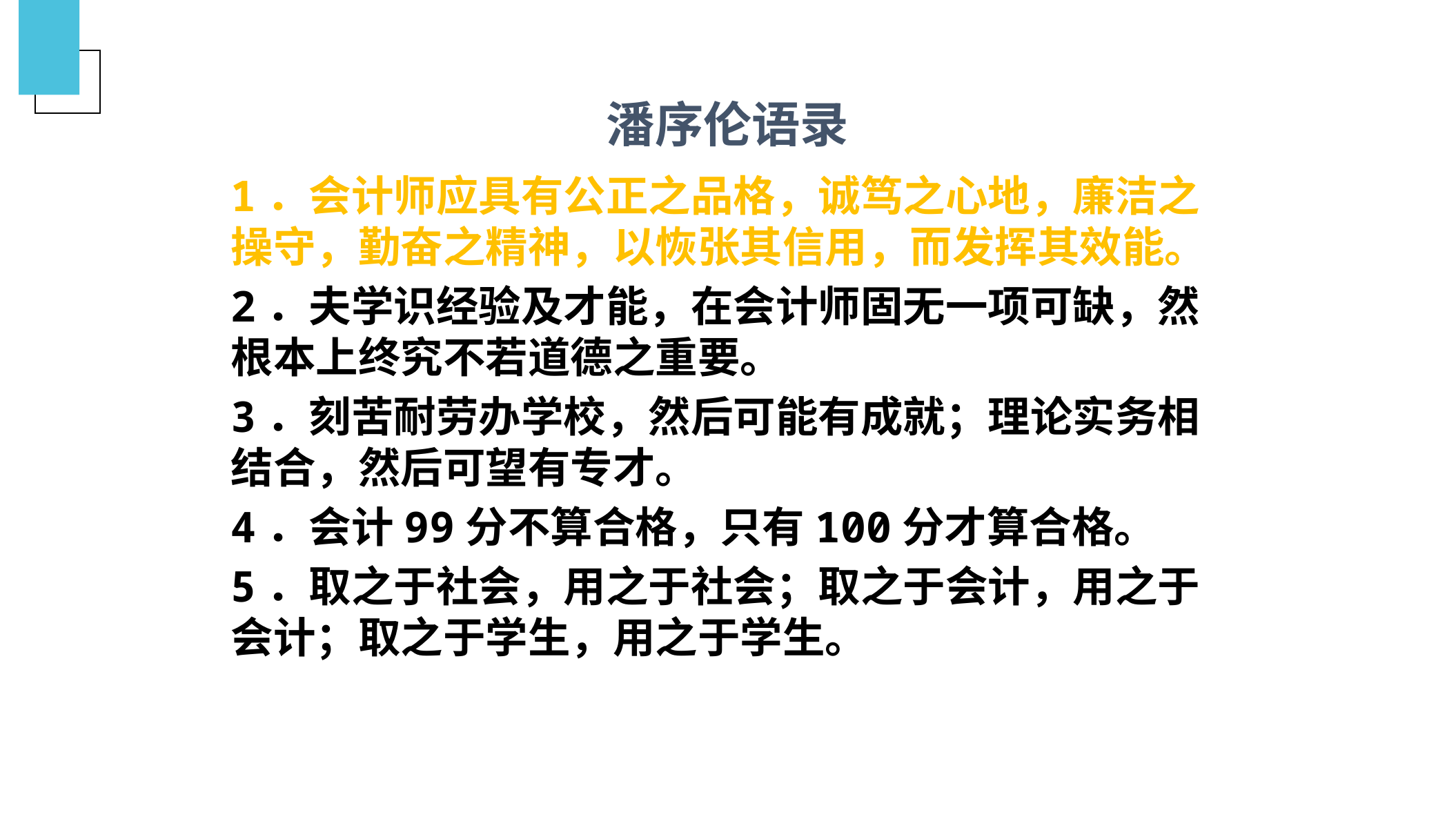

# 潘序伦语录
1．会计师应具有公正之品格，诚笃之心地，廉洁之操守，勤奋之精神，以恢张其信用，而发挥其效能。
2．夫学识经验及才能，在会计师固无一项可缺，然根本上终究不若道德之重要。
3．刻苦耐劳办学校，然后可能有成就；理论实务相结合，然后可望有专才。
4．会计99分不算合格，只有100分才算合格。
5．取之于社会，用之于社会；取之于会计，用之于会计；取之于学生，用之于学生。